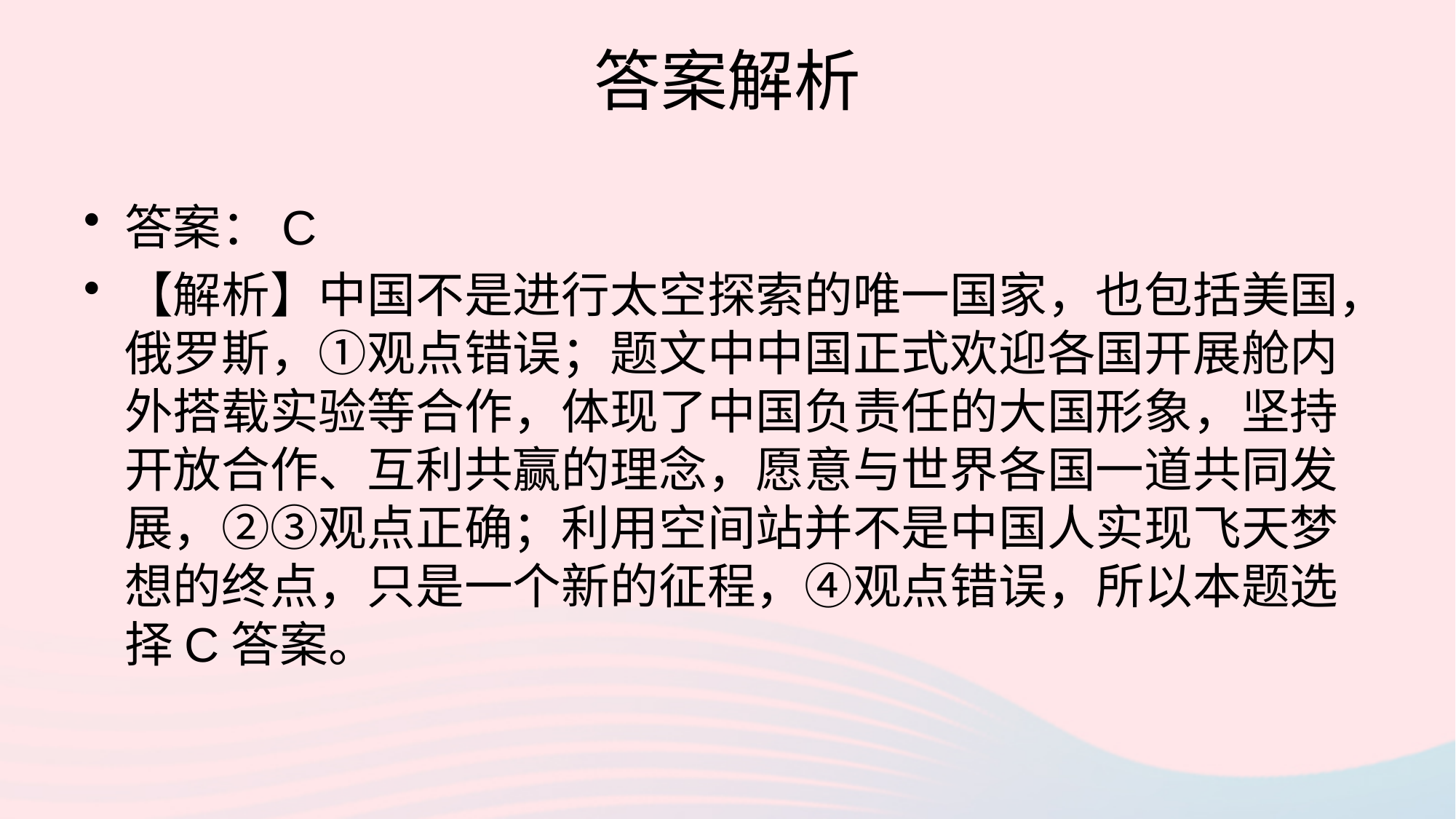

# 答案解析
答案：C
【解析】中国不是进行太空探索的唯一国家，也包括美国，俄罗斯，①观点错误；题文中中国正式欢迎各国开展舱内外搭载实验等合作，体现了中国负责任的大国形象，坚持开放合作、互利共赢的理念，愿意与世界各国一道共同发展，②③观点正确；利用空间站并不是中国人实现飞天梦想的终点，只是一个新的征程，④观点错误，所以本题选择C答案。